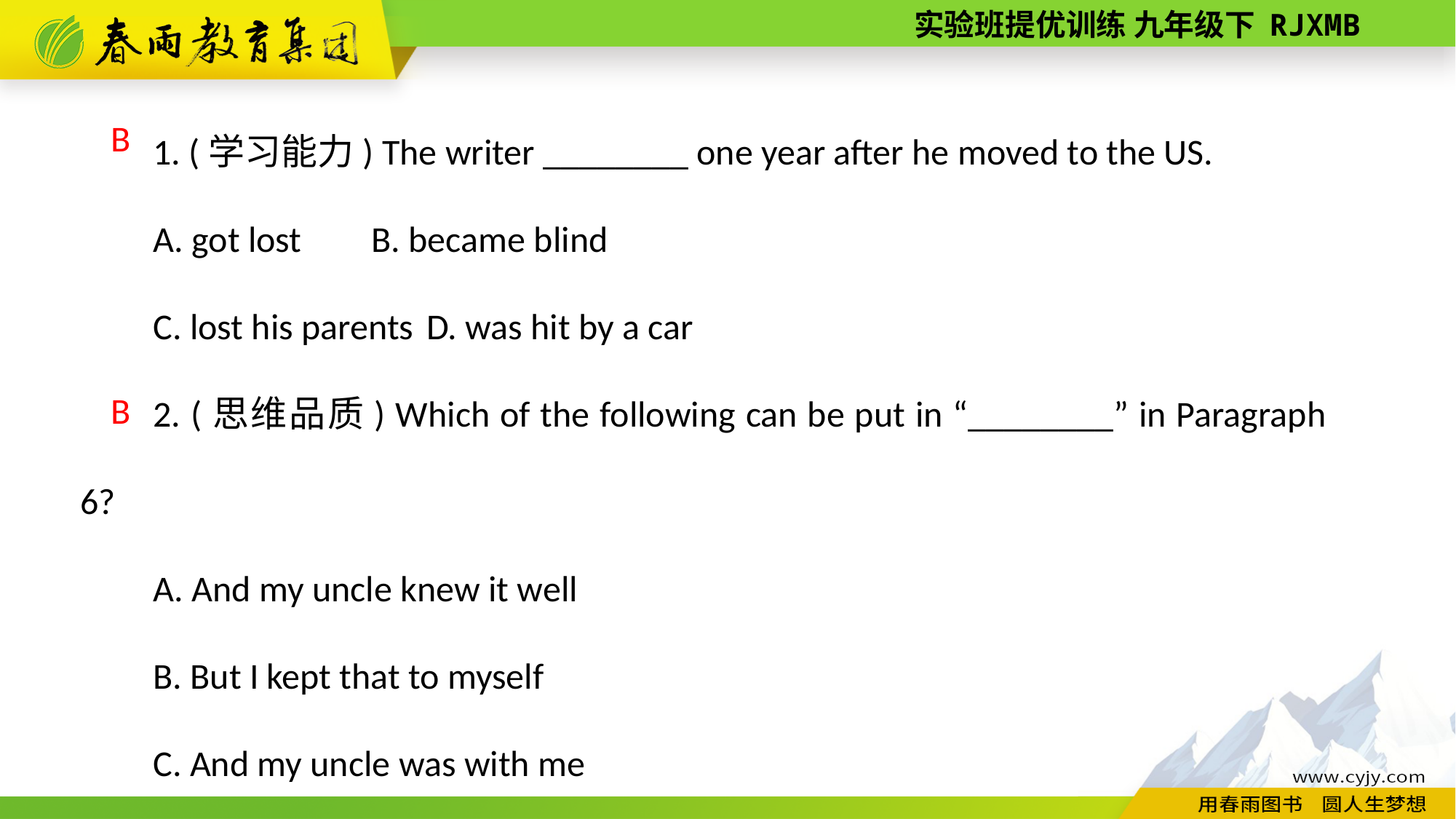

1. (学习能力) The writer ________ one year after he moved to the US.
A. got lost                B. became blind
C. lost his parents   D. was hit by a car
2. (思维品质) Which of the following can be put in “________” in Paragraph 6?
A. And my uncle knew it well
B. But I kept that to myself
C. And my uncle was with me
D. So I gave up trying again
B
B